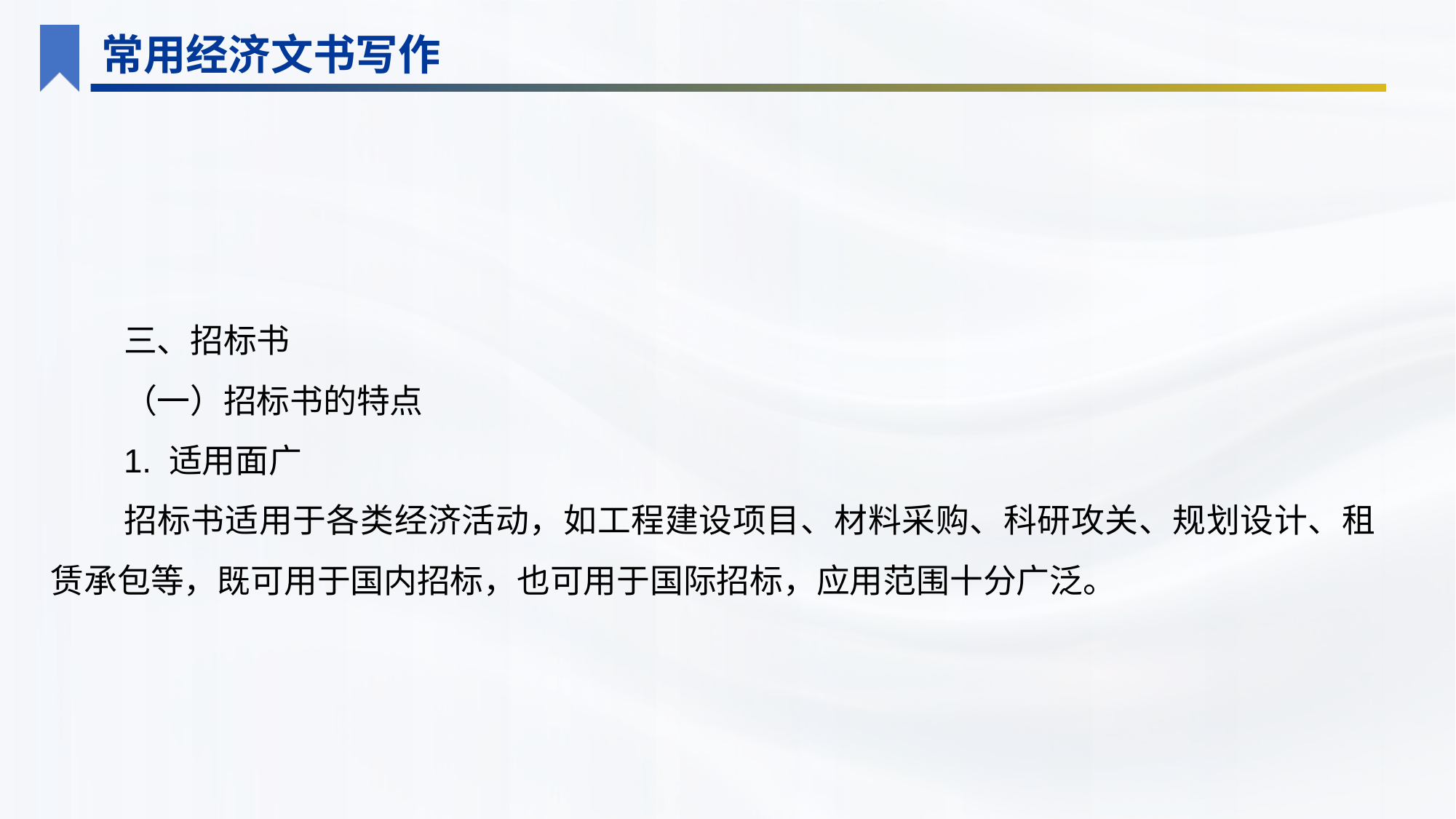

常用经济文书写作
三、招标书
（一）招标书的特点
1. 适用面广
招标书适用于各类经济活动，如工程建设项目、材料采购、科研攻关、规划设计、租赁承包等，既可用于国内招标，也可用于国际招标，应用范围十分广泛。